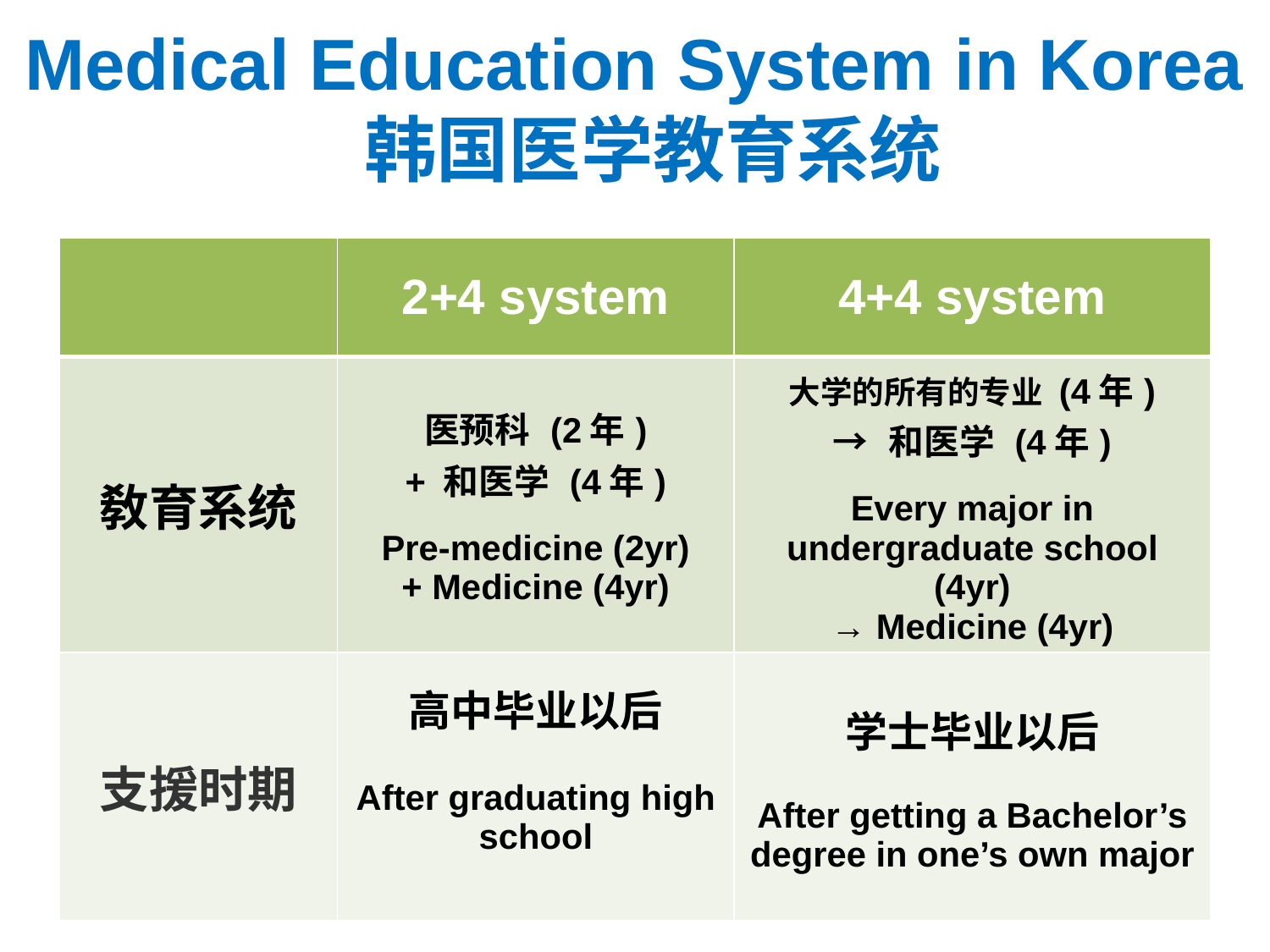

# Medical Education System in Korea 韩国医学教育系统
|  | 2+4 system | 4+4 system |
| --- | --- | --- |
| 敎育系统 | 医预科 (2年) + 和医学 (4年) Pre-medicine (2yr) + Medicine (4yr) | 大学的所有的专业 (4年) → 和医学 (4年) Every major in undergraduate school (4yr) → Medicine (4yr) |
| 支援时期 | 高中毕业以后 After graduating high school | 学士毕业以后 After getting a Bachelor’s degree in one’s own major |